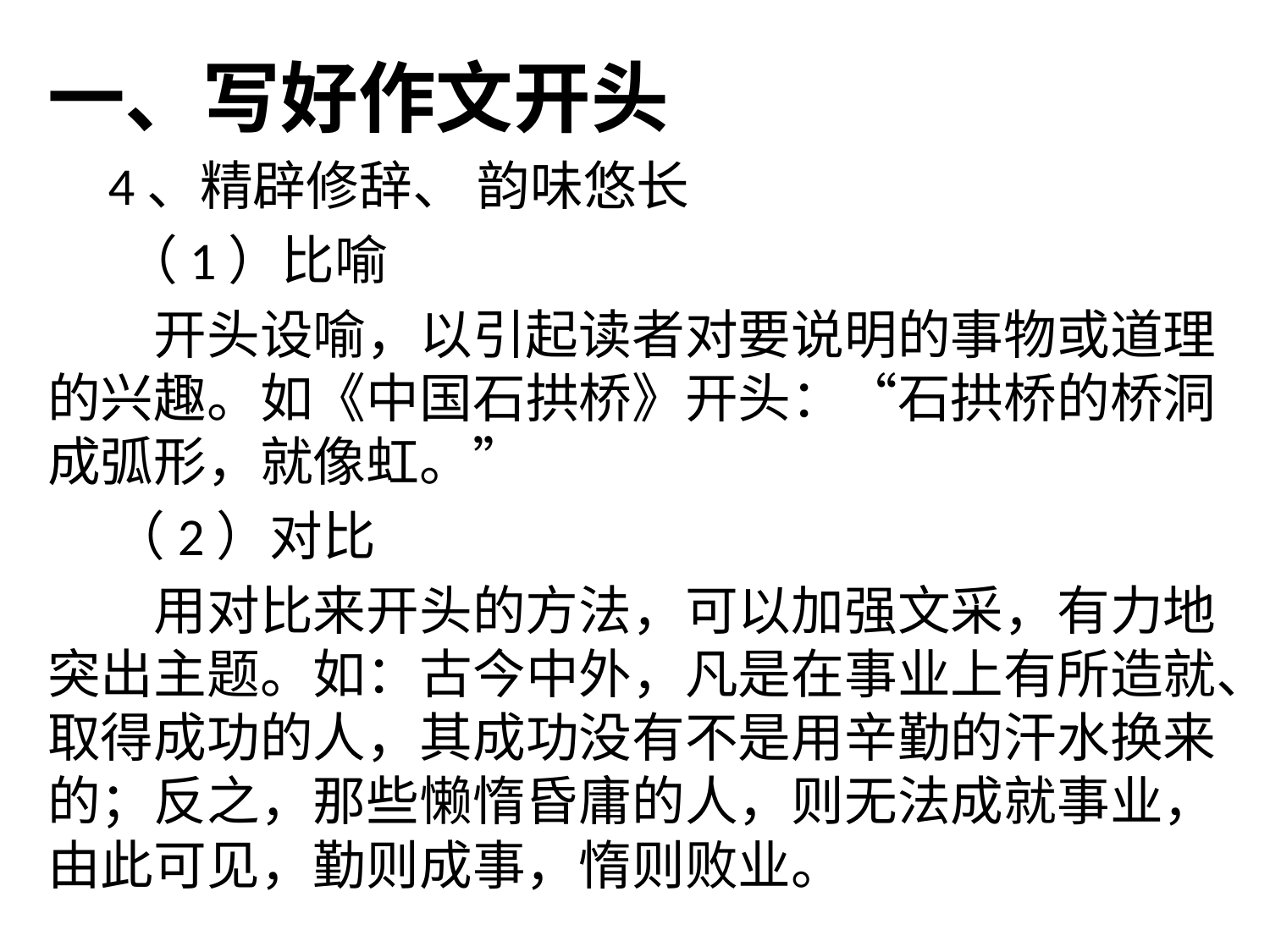

# 一、写好作文开头
     4、精辟修辞、 韵味悠长
　  （1）比喻
　　开头设喻，以引起读者对要说明的事物或道理的兴趣。如《中国石拱桥》开头：“石拱桥的桥洞成弧形，就像虹。”
　 （2）对比
　　用对比来开头的方法，可以加强文采，有力地突出主题。如：古今中外，凡是在事业上有所造就、取得成功的人，其成功没有不是用辛勤的汗水换来的；反之，那些懒惰昏庸的人，则无法成就事业，由此可见，勤则成事，惰则败业。